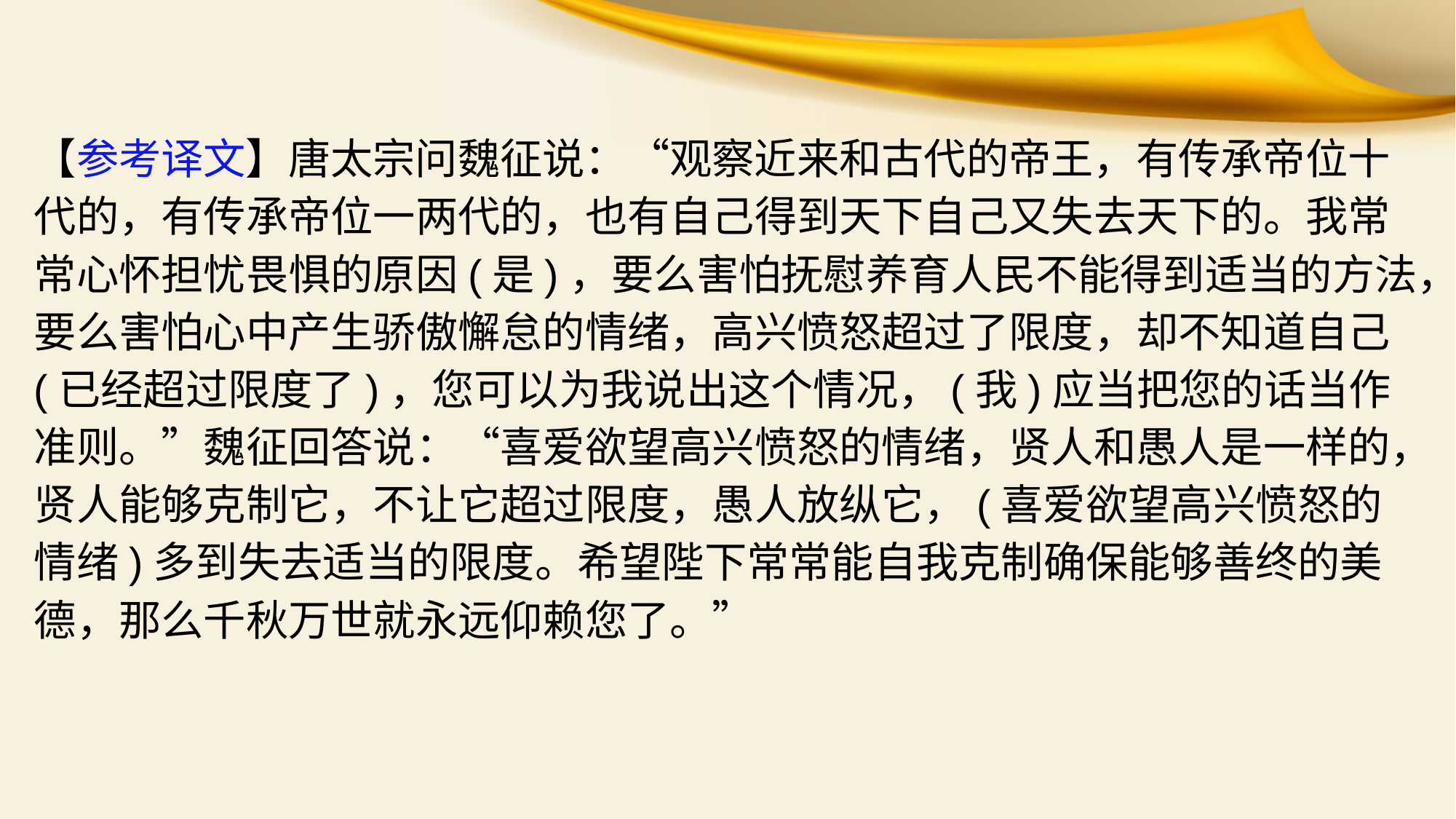

【参考译文】唐太宗问魏征说：“观察近来和古代的帝王，有传承帝位十代的，有传承帝位一两代的，也有自己得到天下自己又失去天下的。我常常心怀担忧畏惧的原因(是)，要么害怕抚慰养育人民不能得到适当的方法，要么害怕心中产生骄傲懈怠的情绪，高兴愤怒超过了限度，却不知道自己(已经超过限度了)，您可以为我说出这个情况，(我)应当把您的话当作准则。”魏征回答说：“喜爱欲望高兴愤怒的情绪，贤人和愚人是一样的，贤人能够克制它，不让它超过限度，愚人放纵它，(喜爱欲望高兴愤怒的情绪)多到失去适当的限度。希望陛下常常能自我克制确保能够善终的美德，那么千秋万世就永远仰赖您了。”